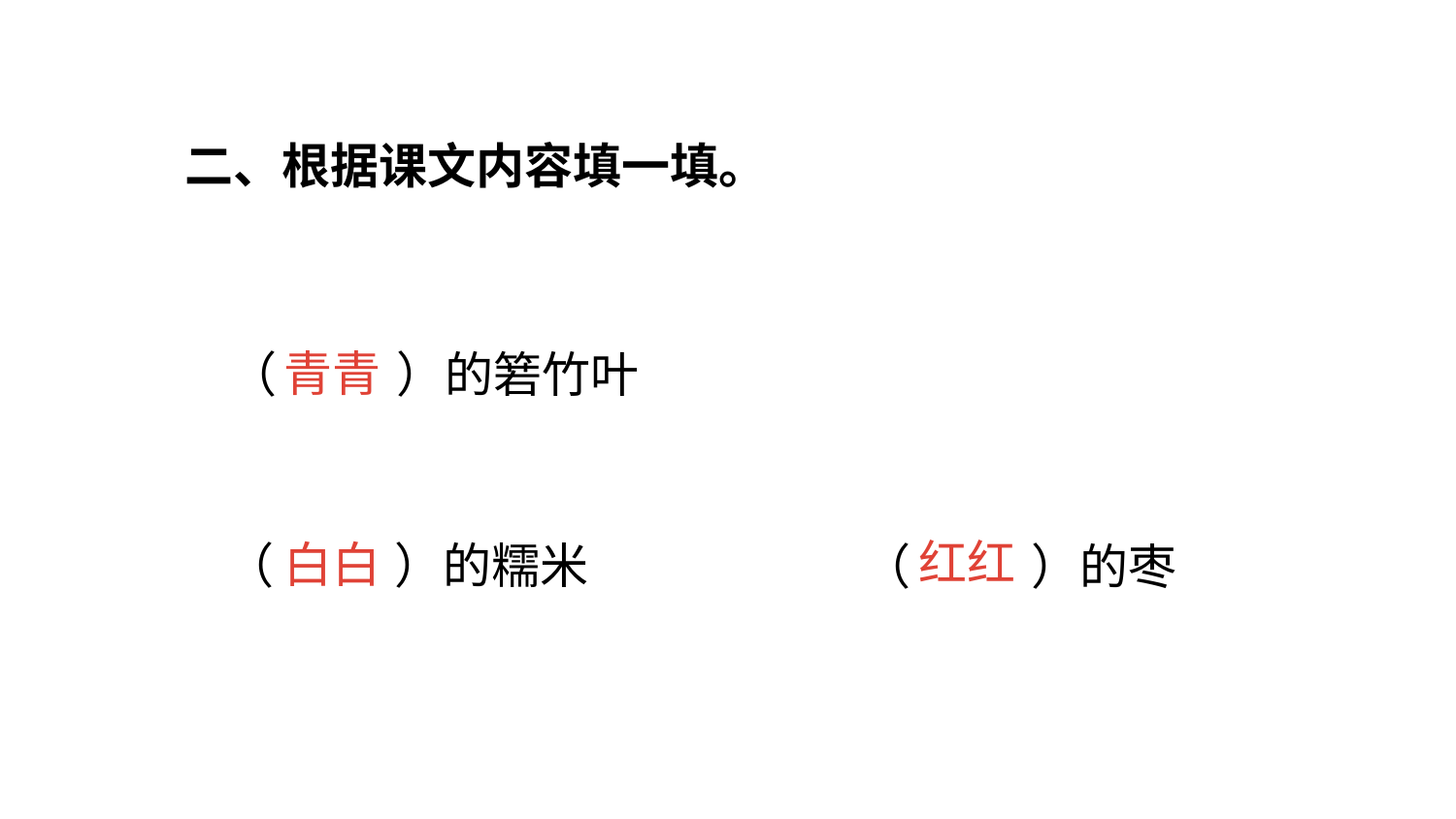

二、根据课文内容填一填。
青青
（           ）的箬竹叶
红红
白白
（           ）的糯米
（           ）的枣